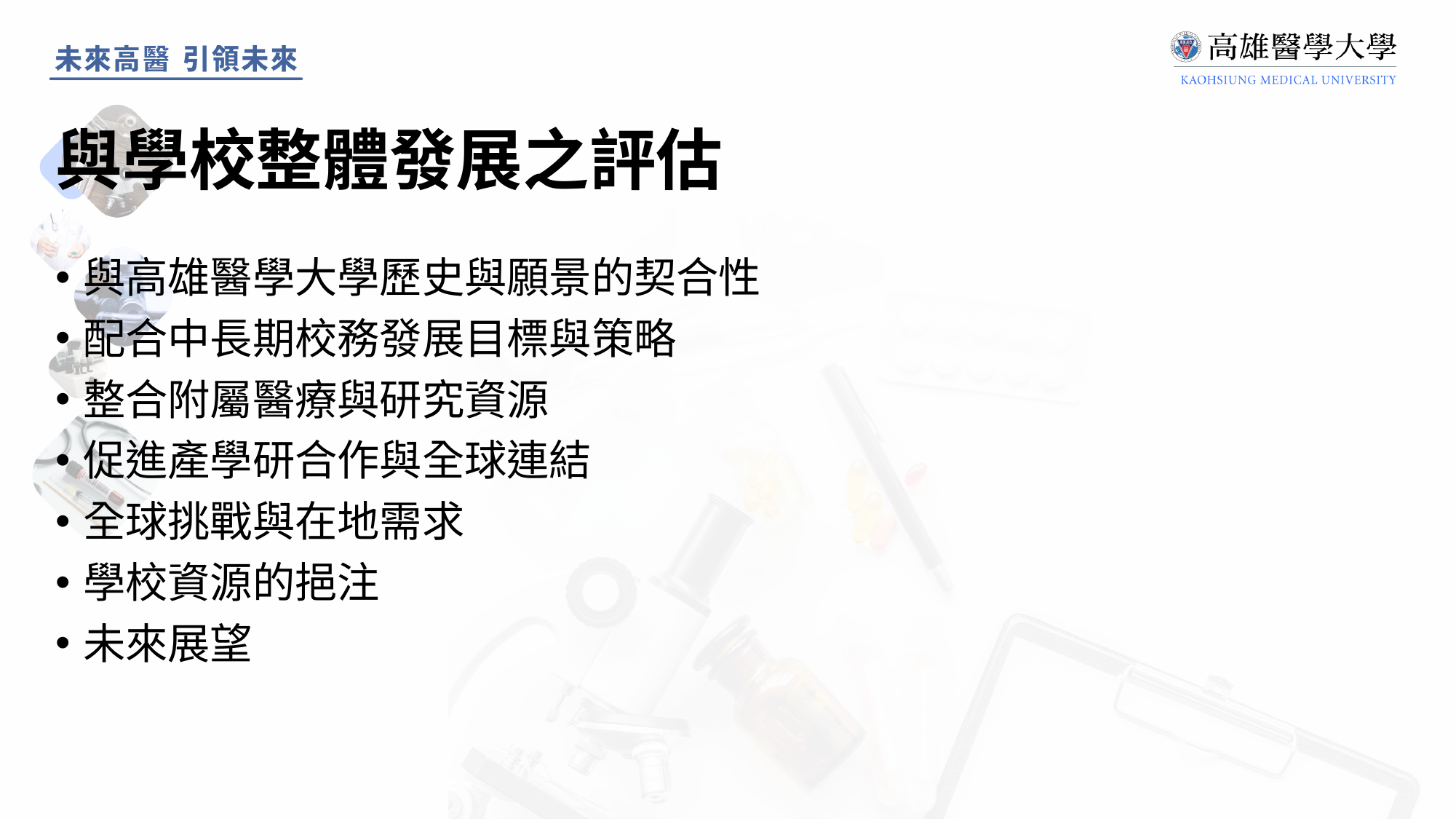

# 與學校整體發展之評估
與高雄醫學大學歷史與願景的契合性
配合中長期校務發展目標與策略
整合附屬醫療與研究資源
促進產學研合作與全球連結
全球挑戰與在地需求
學校資源的挹注
未來展望